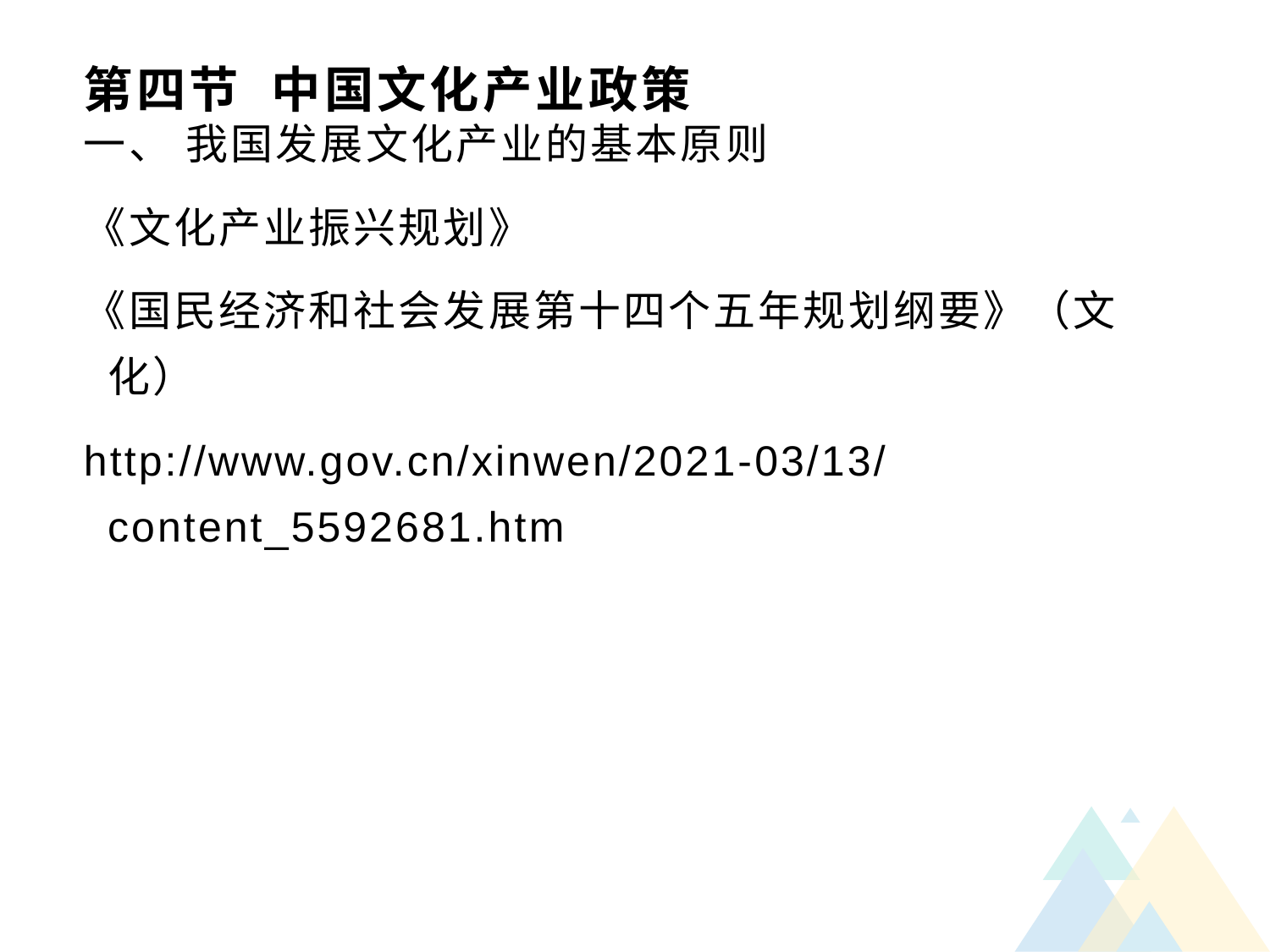

# 第四节  中国文化产业政策
一、 我国发展文化产业的基本原则
《文化产业振兴规划》
《国民经济和社会发展第十四个五年规划纲要》（文化）
http://www.gov.cn/xinwen/2021-03/13/content_5592681.htm